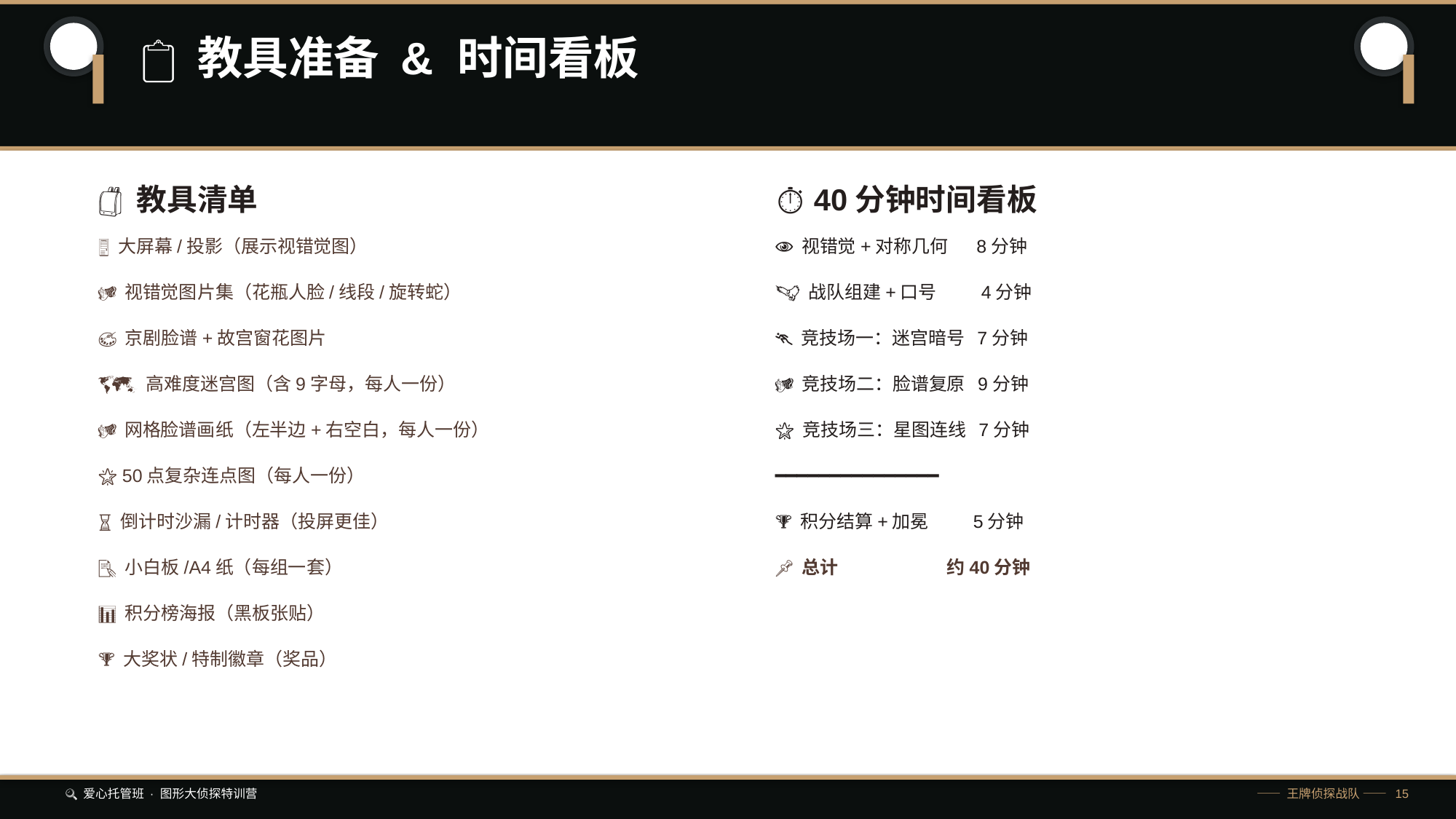

📋 教具准备 & 时间看板

🎒 教具清单
⏱ 40分钟时间看板
🖥️ 大屏幕/投影（展示视错觉图）
👁️ 视错觉+对称几何      8分钟
🎭 视错觉图片集（花瓶人脸/线段/旋转蛇）
🦅 战队组建+口号          4分钟
🎨 京剧脸谱+故宫窗花图片
🏃 竞技场一：迷宫暗号  7分钟
🗺️ 高难度迷宫图（含9字母，每人一份）
🎭 竞技场二：脸谱复原  9分钟
🎭 网格脸谱画纸（左半边+右空白，每人一份）
🌟 竞技场三：星图连线  7分钟
🌟 50点复杂连点图（每人一份）
━━━━━━━━━━━━━━━
⏳ 倒计时沙漏/计时器（投屏更佳）
🏆 积分结算+加冕          5分钟
📝 小白板/A4纸（每组一套）
📌 总计                          约40分钟
📊 积分榜海报（黑板张贴）
🏆 大奖状/特制徽章（奖品）

🔍 爱心托管班 · 图形大侦探特训营
—— 王牌侦探战队 ——  15